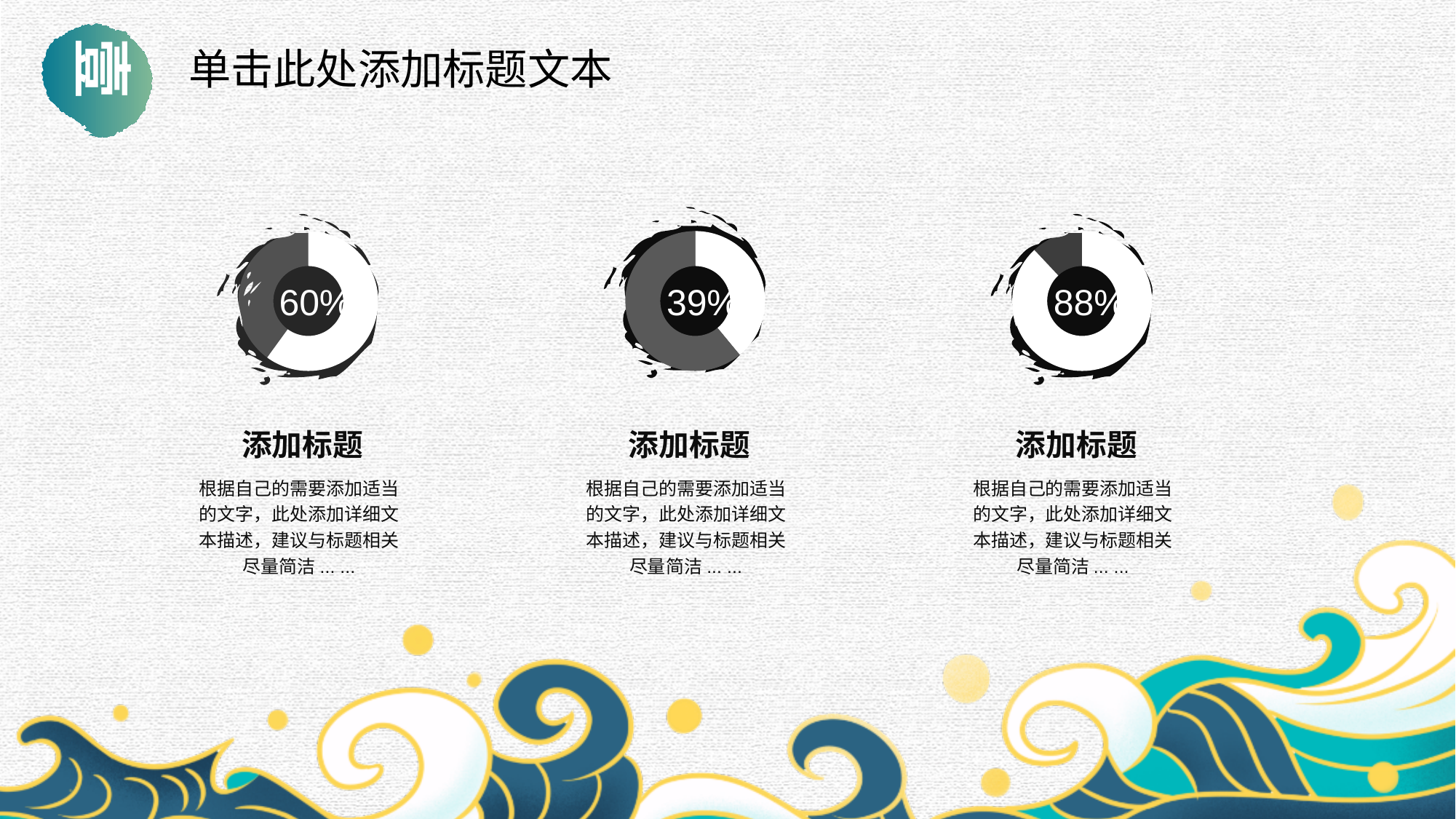

壹
单击此处添加标题文本

### Chart

| Category | 销售额 |
|---|---|
| 数据 | 0.39 |
| 辅助 | 0.61 |

### Chart

| Category | 销售额 |
|---|---|
| 数据 | 0.6 |
| 辅助 | 0.4 |

### Chart

| Category | 销售额 |
|---|---|
| 数据 | 0.88 |
| 辅助 | 0.12 |
88%
39%
60%
添加标题
根据自己的需要添加适当的文字，此处添加详细文本描述，建议与标题相关尽量简洁... ...
添加标题
根据自己的需要添加适当的文字，此处添加详细文本描述，建议与标题相关尽量简洁... ...
添加标题
根据自己的需要添加适当的文字，此处添加详细文本描述，建议与标题相关尽量简洁... ...